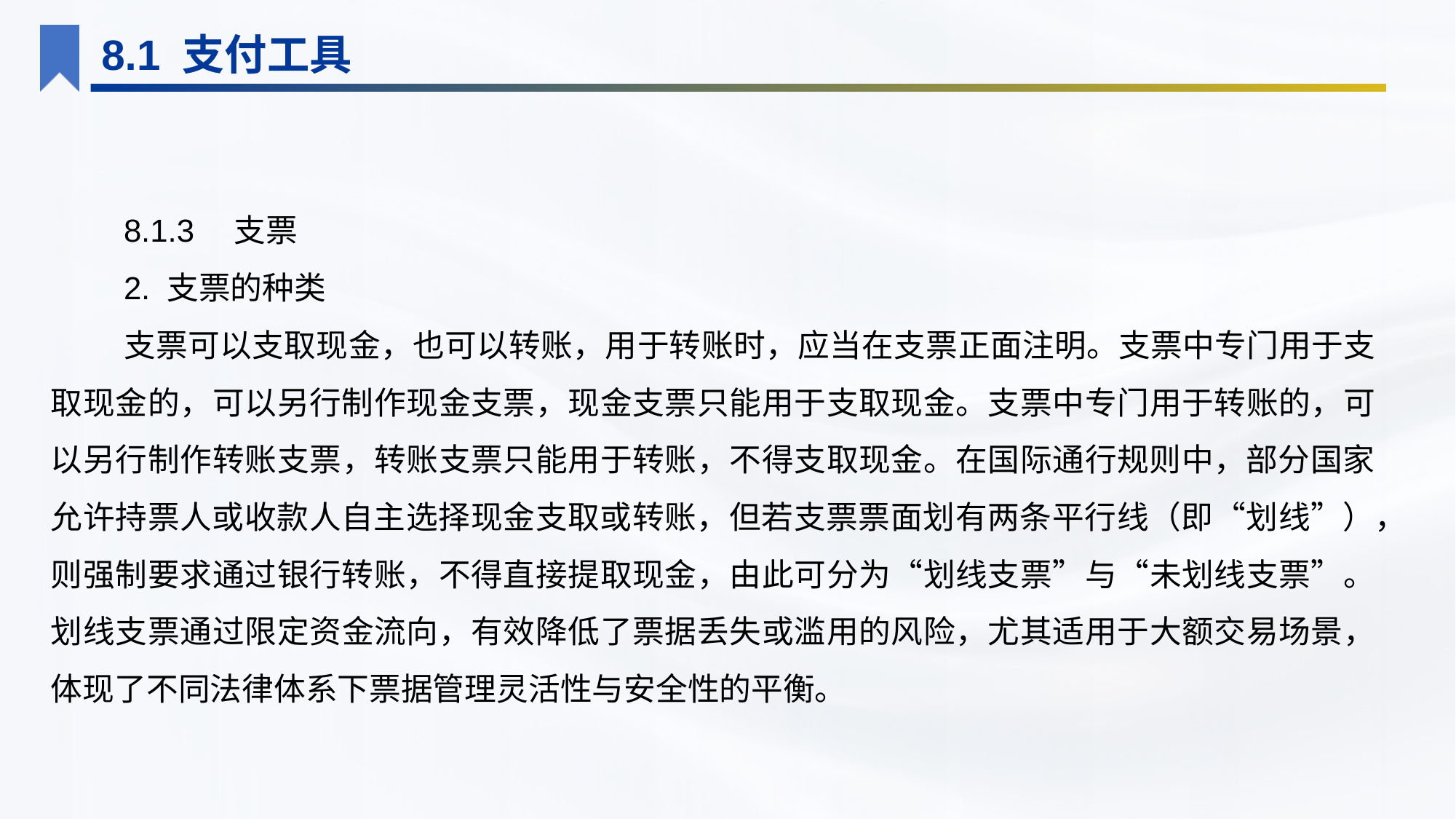

8.1 支付工具
8.1.3　支票
2. 支票的种类
支票可以支取现金，也可以转账，用于转账时，应当在支票正面注明。支票中专门用于支取现金的，可以另行制作现金支票，现金支票只能用于支取现金。支票中专门用于转账的，可以另行制作转账支票，转账支票只能用于转账，不得支取现金。在国际通行规则中，部分国家允许持票人或收款人自主选择现金支取或转账，但若支票票面划有两条平行线（即“划线”），则强制要求通过银行转账，不得直接提取现金，由此可分为“划线支票”与“未划线支票”。划线支票通过限定资金流向，有效降低了票据丢失或滥用的风险，尤其适用于大额交易场景，体现了不同法律体系下票据管理灵活性与安全性的平衡。